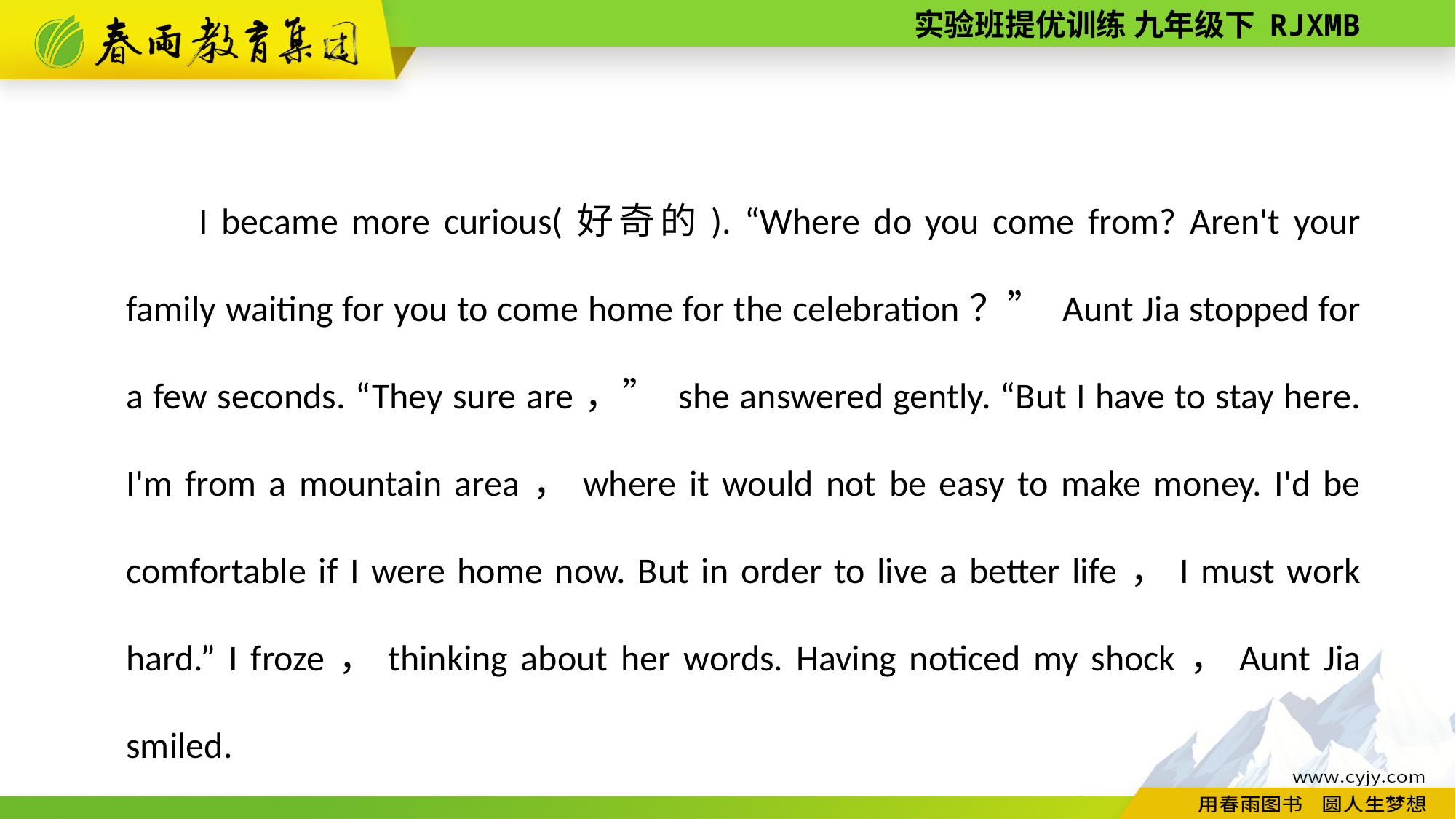

I became more curious(好奇的). “Where do you come from? Aren't your family waiting for you to come home for the celebration？” Aunt Jia stopped for a few seconds. “They sure are，” she answered gently. “But I have to stay here. I'm from a mountain area，where it would not be easy to make money. I'd be comfortable if I were home now. But in order to live a better life，I must work hard.” I froze，thinking about her words. Having noticed my shock，Aunt Jia smiled.